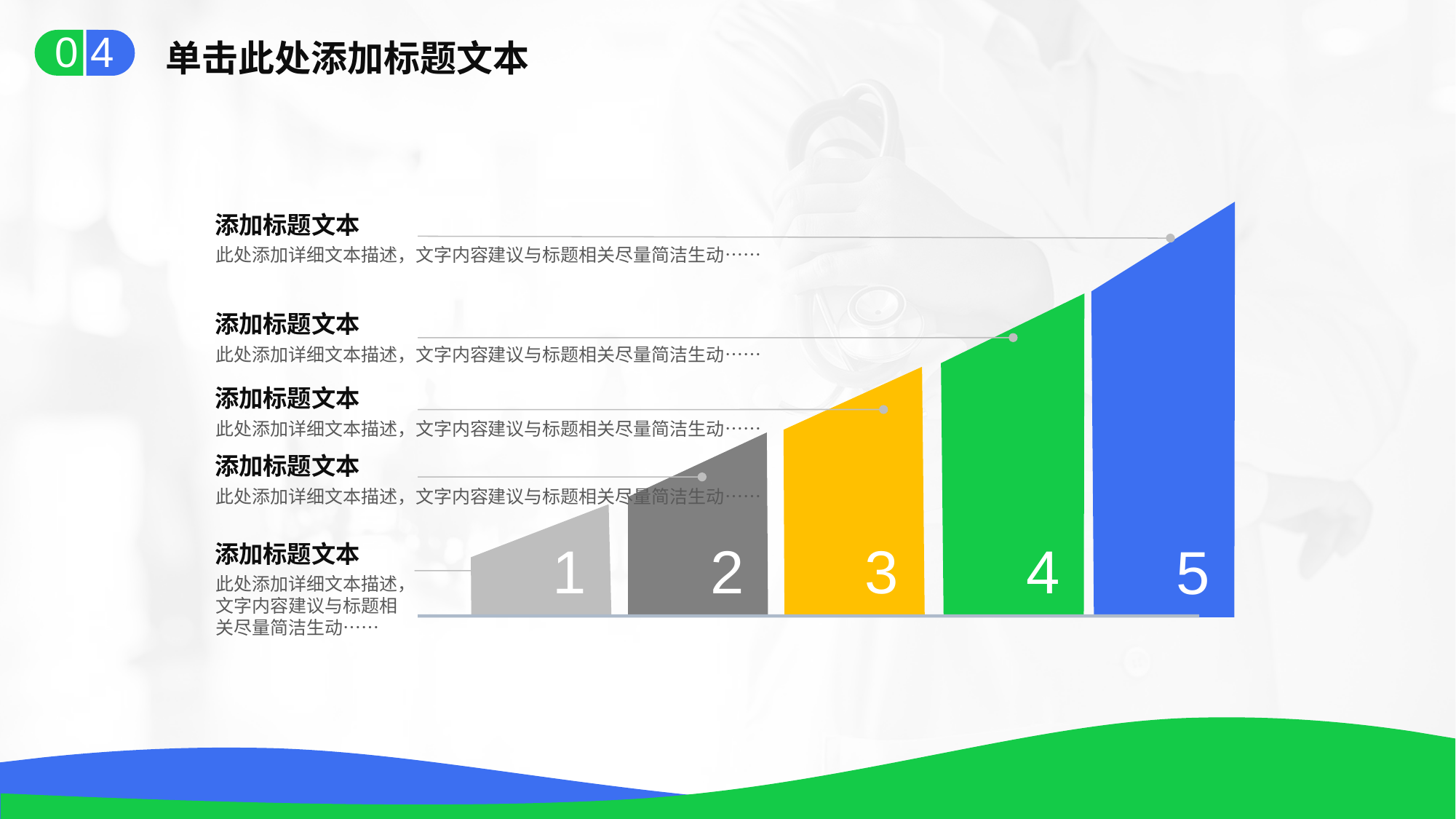

0 4

单击此处添加标题文本

添加标题文本
此处添加详细文本描述，文字内容建议与标题相关尽量简洁生动……

添加标题文本
此处添加详细文本描述，文字内容建议与标题相关尽量简洁生动……

添加标题文本
此处添加详细文本描述，文字内容建议与标题相关尽量简洁生动……

添加标题文本
此处添加详细文本描述，文字内容建议与标题相关尽量简洁生动……

1
2
3
4
5
添加标题文本
此处添加详细文本描述，文字内容建议与标题相关尽量简洁生动……